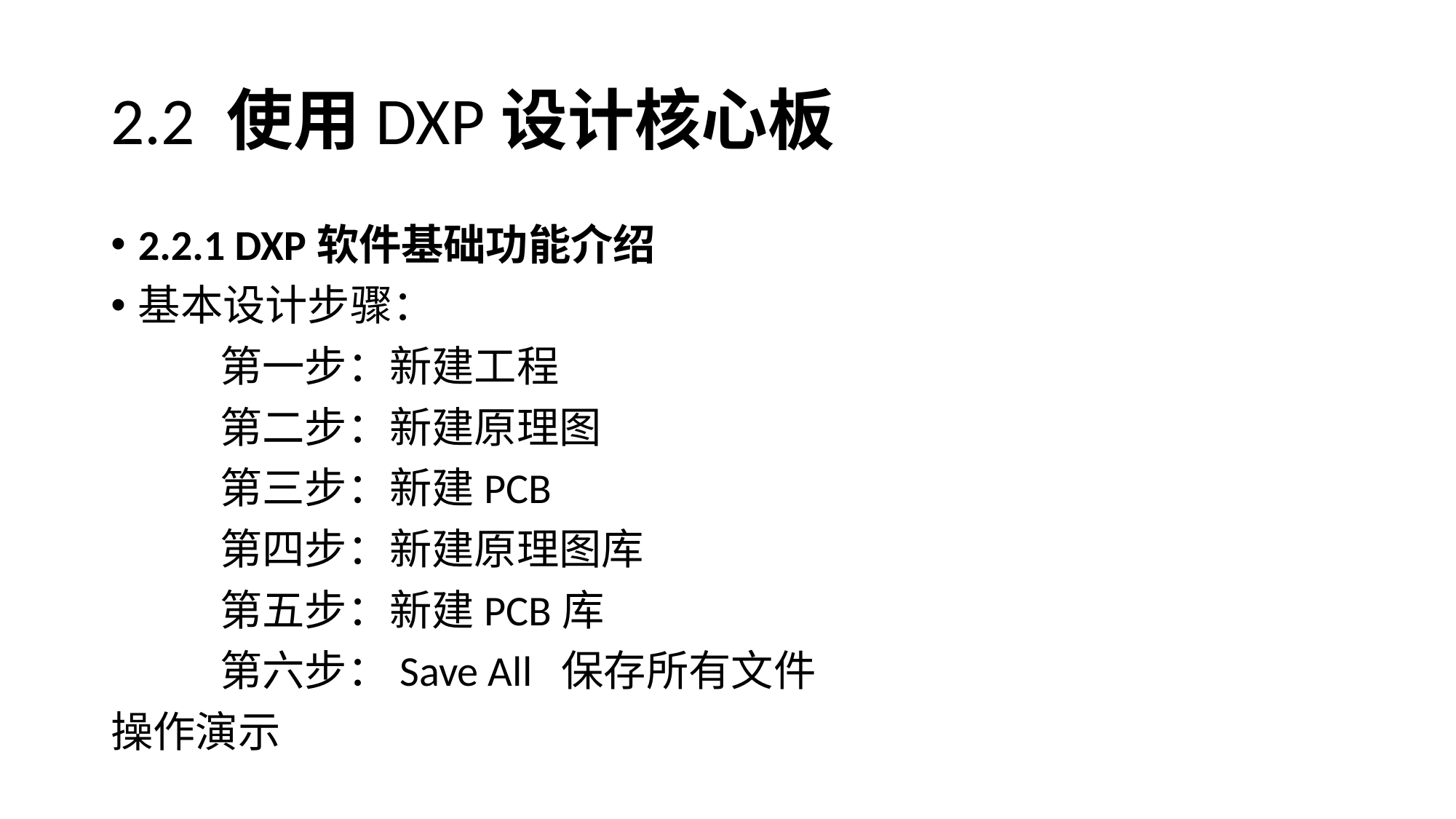

# 2.2 使用DXP设计核心板
2.2.1 DXP软件基础功能介绍
基本设计步骤：
	第一步：新建工程
	第二步：新建原理图
	第三步：新建PCB
	第四步：新建原理图库
	第五步：新建PCB库
	第六步：Save All  保存所有文件
操作演示